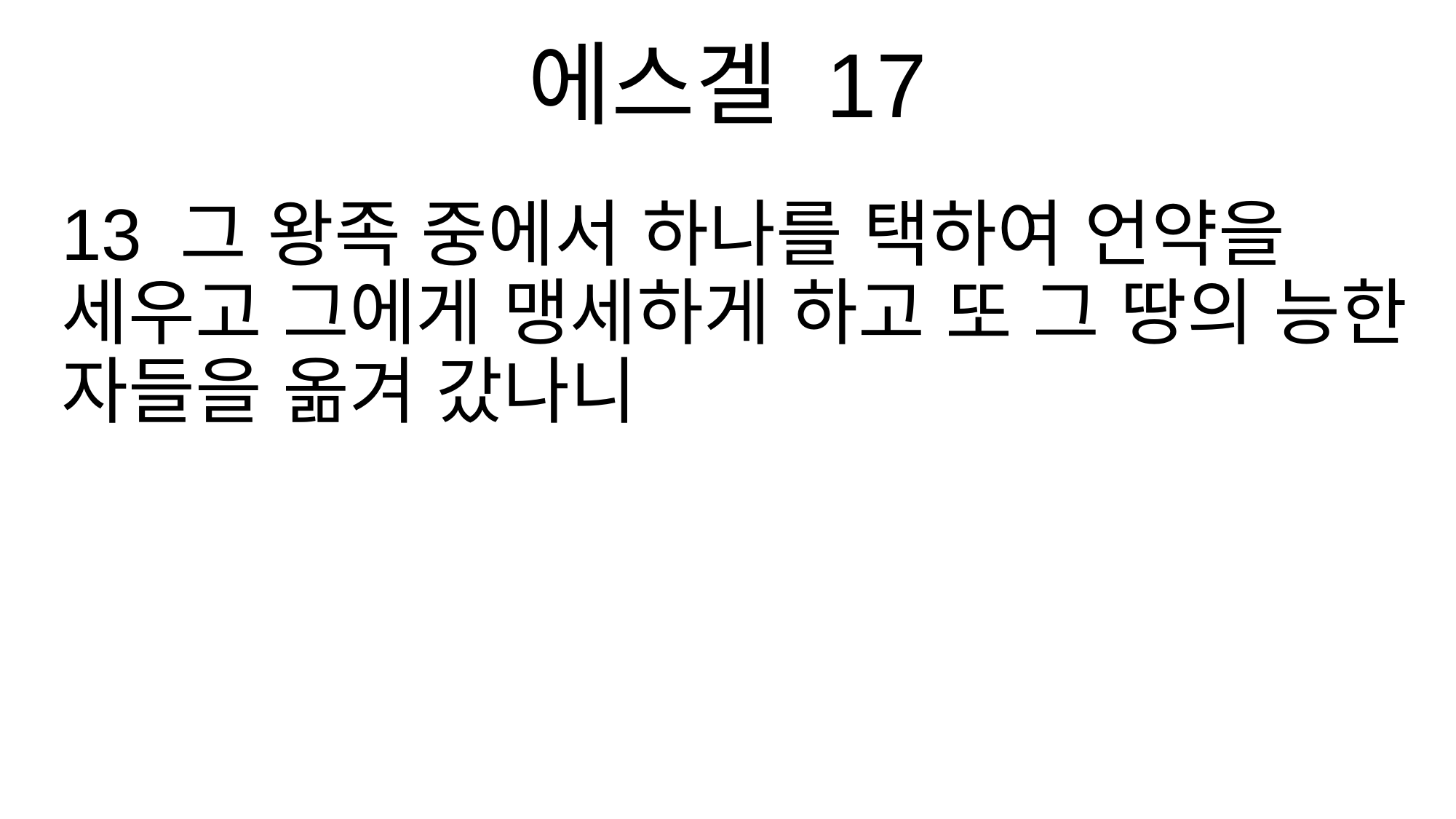

에스겔 17
13 그 왕족 중에서 하나를 택하여 언약을 세우고 그에게 맹세하게 하고 또 그 땅의 능한 자들을 옮겨 갔나니